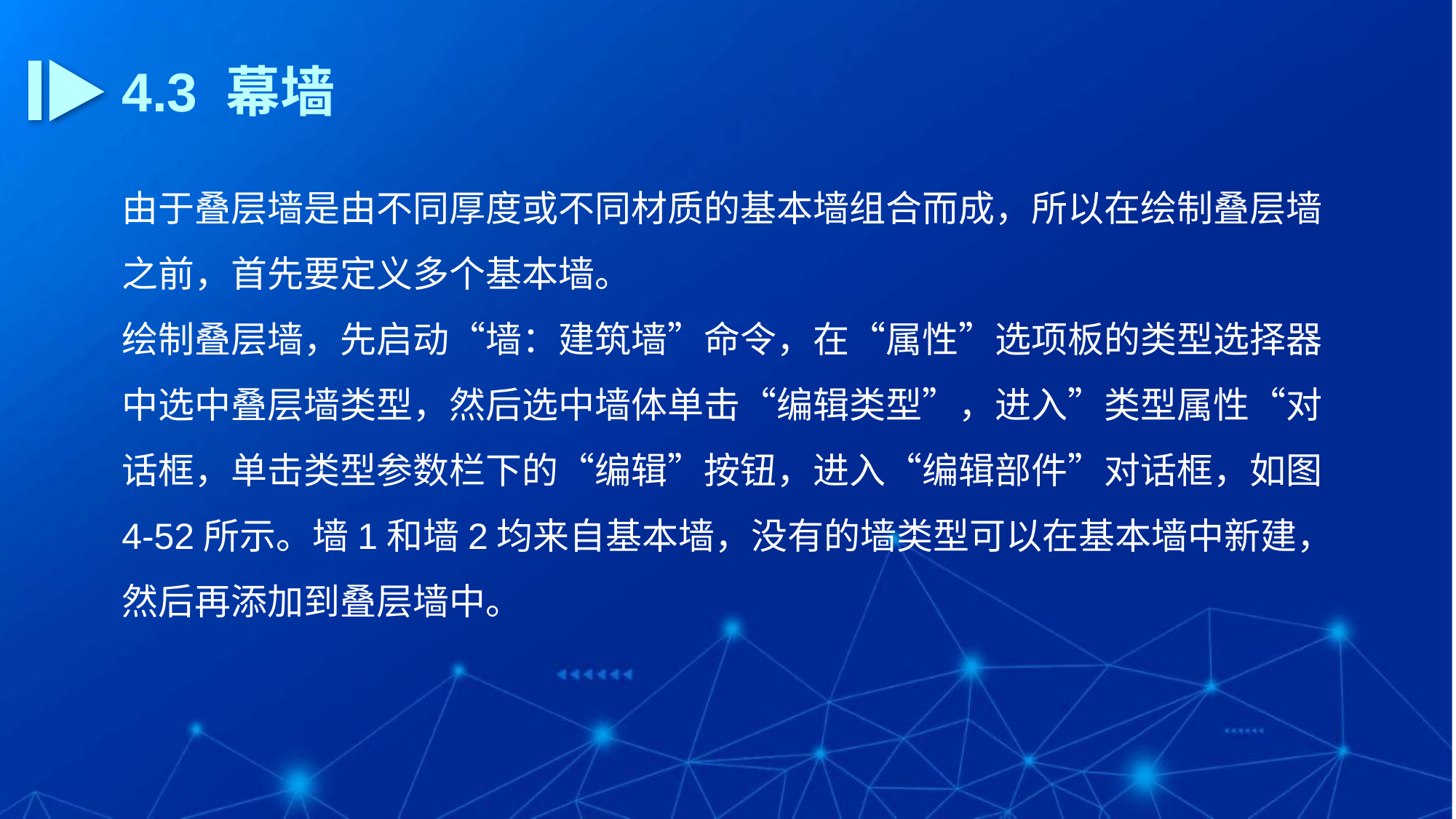

4.3 幕墙

由于叠层墙是由不同厚度或不同材质的基本墙组合而成，所以在绘制叠层墙之前，首先要定义多个基本墙。
绘制叠层墙，先启动“墙：建筑墙”命令，在“属性”选项板的类型选择器中选中叠层墙类型，然后选中墙体单击“编辑类型”，进入”类型属性“对话框，单击类型参数栏下的“编辑”按钮，进入“编辑部件”对话框，如图4-52所示。墙1和墙2均来自基本墙，没有的墙类型可以在基本墙中新建，然后再添加到叠层墙中。